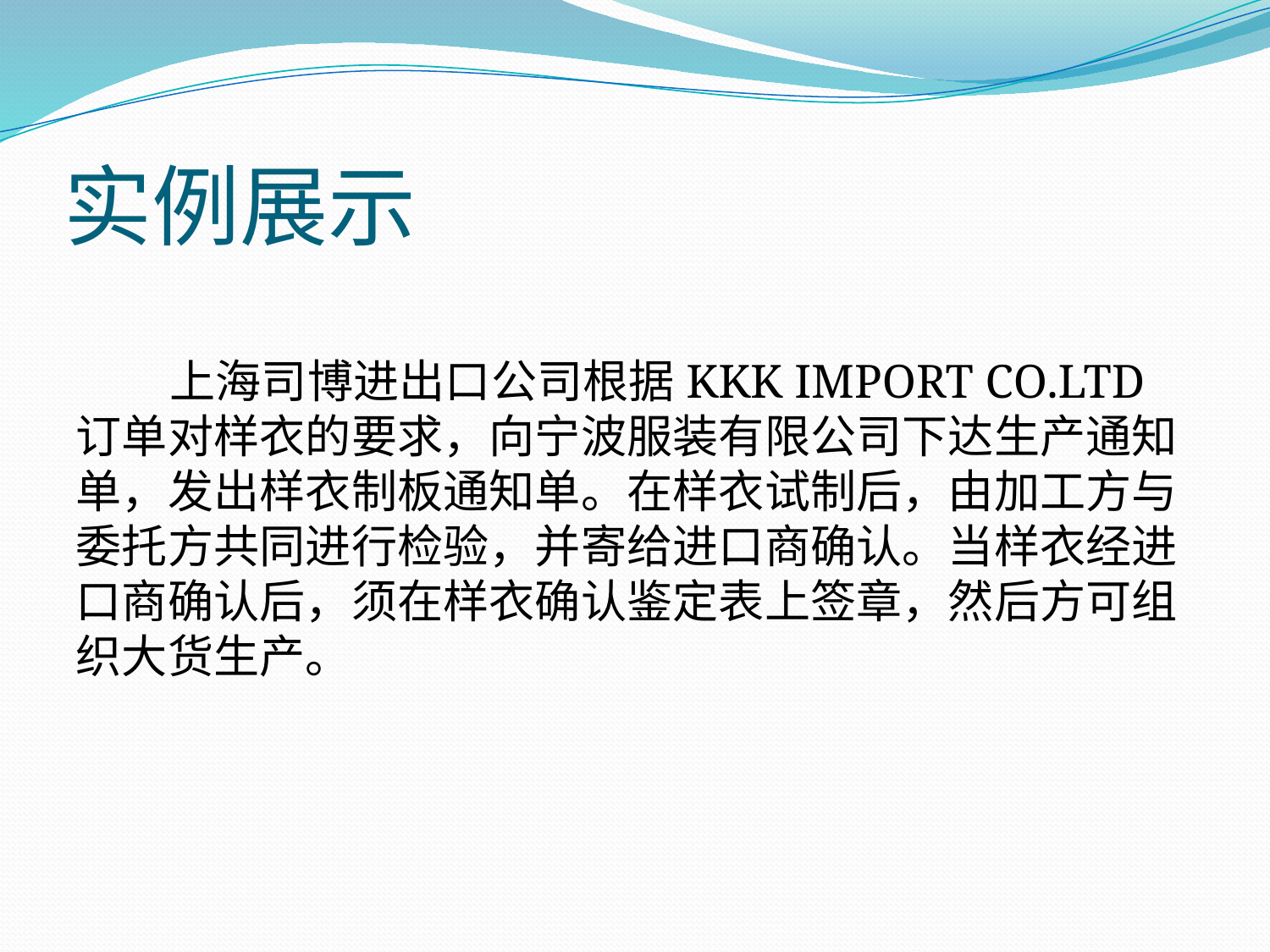

# 实例展示
        上海司博进出口公司根据KKK IMPORT CO.LTD订单对样衣的要求，向宁波服装有限公司下达生产通知单，发出样衣制板通知单。在样衣试制后，由加工方与委托方共同进行检验，并寄给进口商确认。当样衣经进口商确认后，须在样衣确认鉴定表上签章，然后方可组织大货生产。